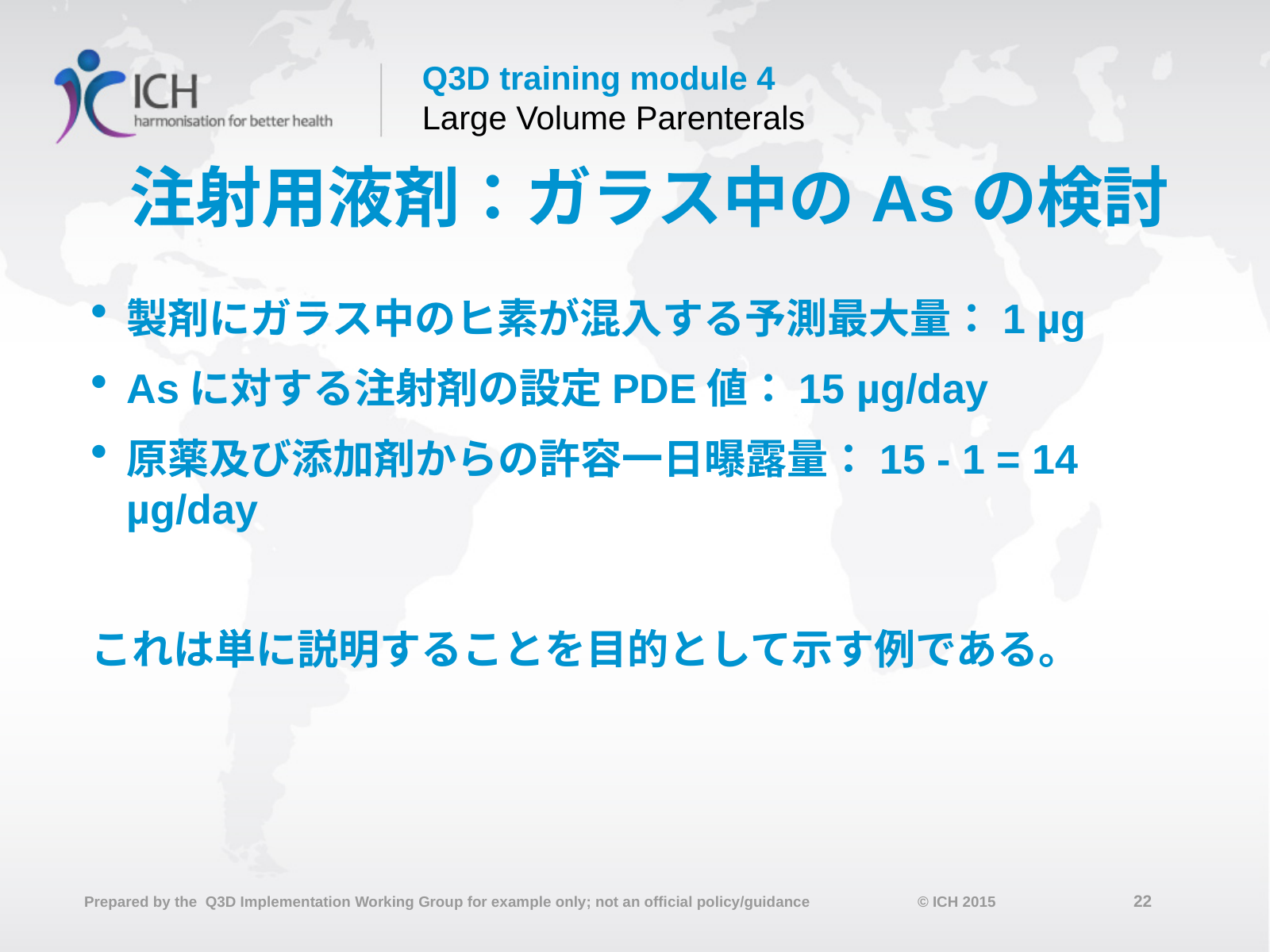

# 注射用液剤：ガラス中のAsの検討
製剤にガラス中のヒ素が混入する予測最大量：1 µg
Asに対する注射剤の設定PDE値：15 µg/day
原薬及び添加剤からの許容一日曝露量：15 - 1 = 14 µg/day

これは単に説明することを目的として示す例である。